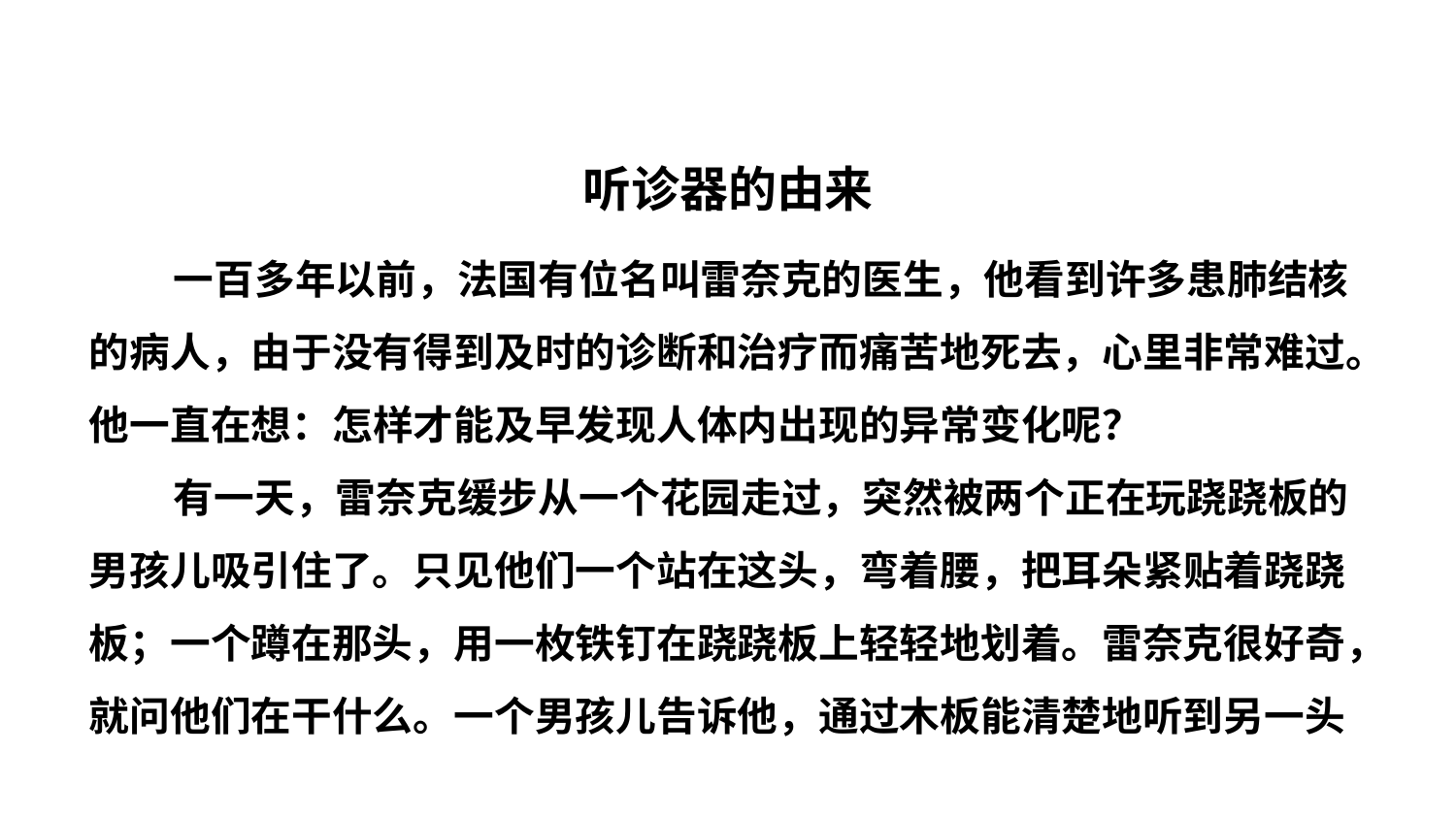

听诊器的由来
一百多年以前，法国有位名叫雷奈克的医生，他看到许多患肺结核的病人，由于没有得到及时的诊断和治疗而痛苦地死去，心里非常难过。他一直在想：怎样才能及早发现人体内出现的异常变化呢？
有一天，雷奈克缓步从一个花园走过，突然被两个正在玩跷跷板的男孩儿吸引住了。只见他们一个站在这头，弯着腰，把耳朵紧贴着跷跷板；一个蹲在那头，用一枚铁钉在跷跷板上轻轻地划着。雷奈克很好奇，就问他们在干什么。一个男孩儿告诉他，通过木板能清楚地听到另一头